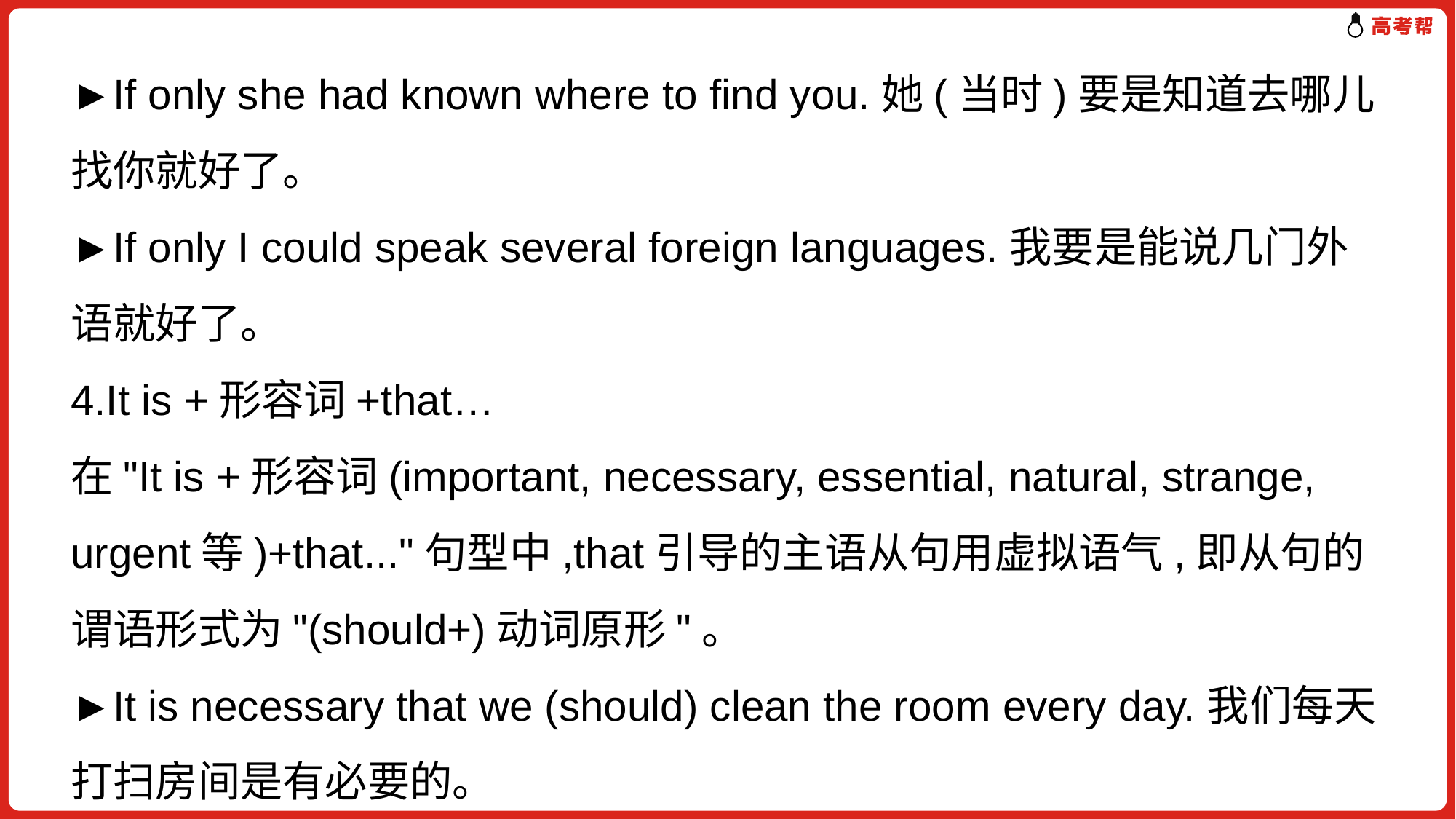

►If only she had known where to find you.她(当时)要是知道去哪儿找你就好了。
►If only I could speak several foreign languages.我要是能说几门外语就好了。
4.It is +形容词+that…
在"It is +形容词(important, necessary, essential, natural, strange, urgent等)+that..."句型中,that引导的主语从句用虚拟语气,即从句的谓语形式为"(should+)动词原形"。
►It is necessary that we (should) clean the room every day.我们每天打扫房间是有必要的。